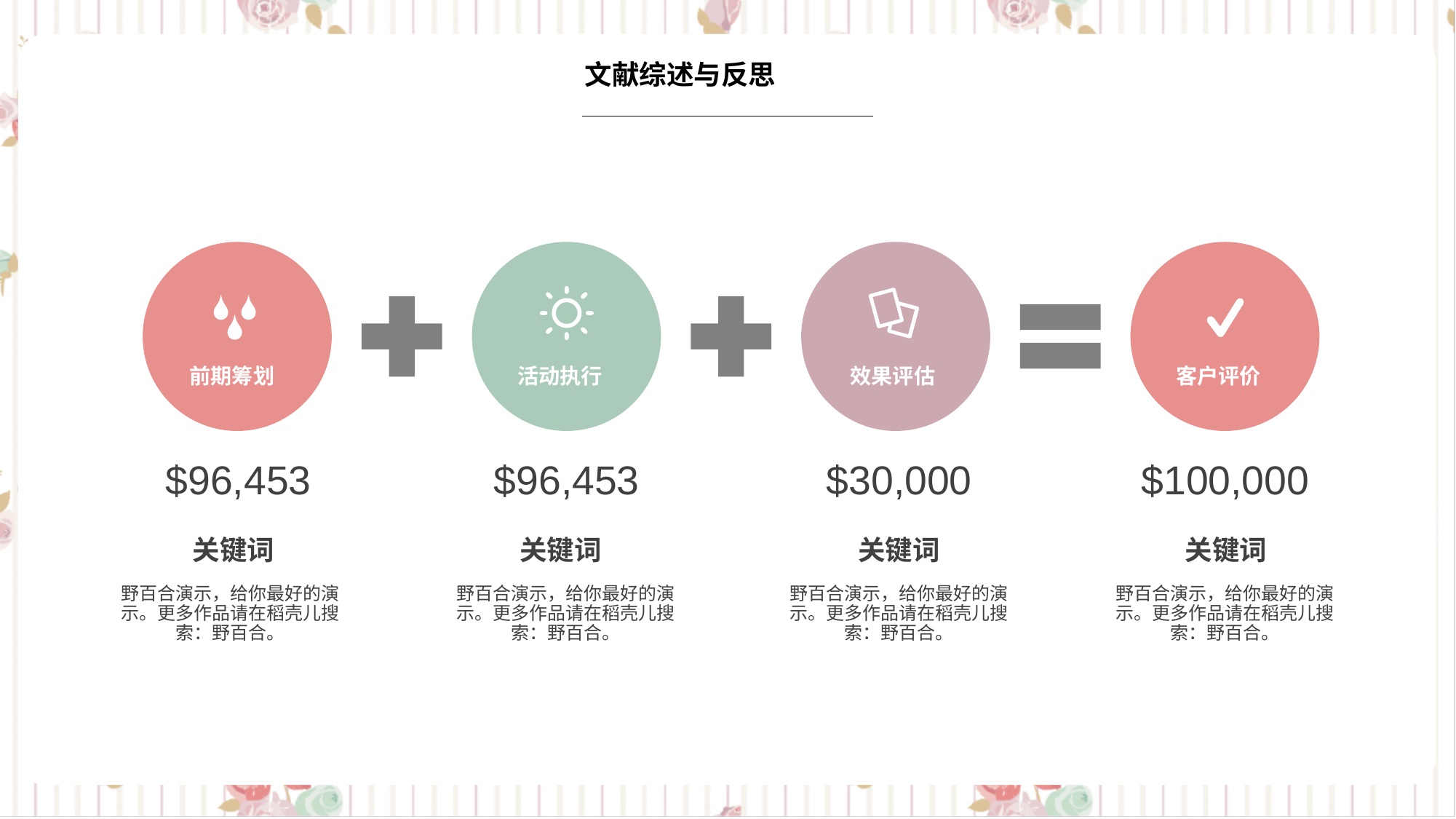

文献综述与反思

效果评估
客户评价
活动执行
前期筹划
$96,453
$96,453
$30,000
$100,000
关键词
关键词
关键词
关键词
野百合演示，给你最好的演示。更多作品请在稻壳儿搜索：野百合。
野百合演示，给你最好的演示。更多作品请在稻壳儿搜索：野百合。
野百合演示，给你最好的演示。更多作品请在稻壳儿搜索：野百合。
野百合演示，给你最好的演示。更多作品请在稻壳儿搜索：野百合。